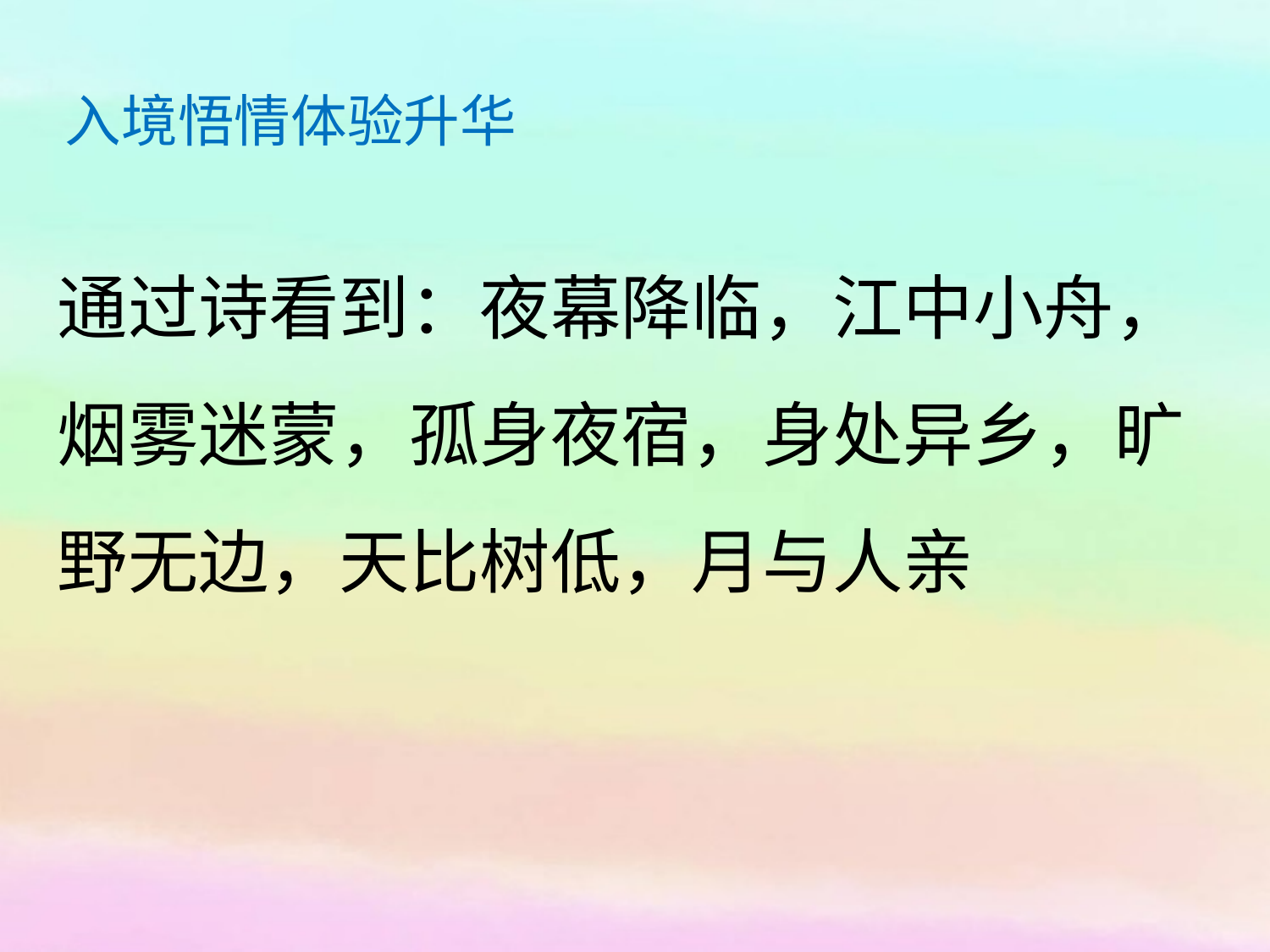

入境悟情体验升华
通过诗看到：夜幕降临，江中小舟，烟雾迷蒙，孤身夜宿，身处异乡，旷野无边，天比树低，月与人亲